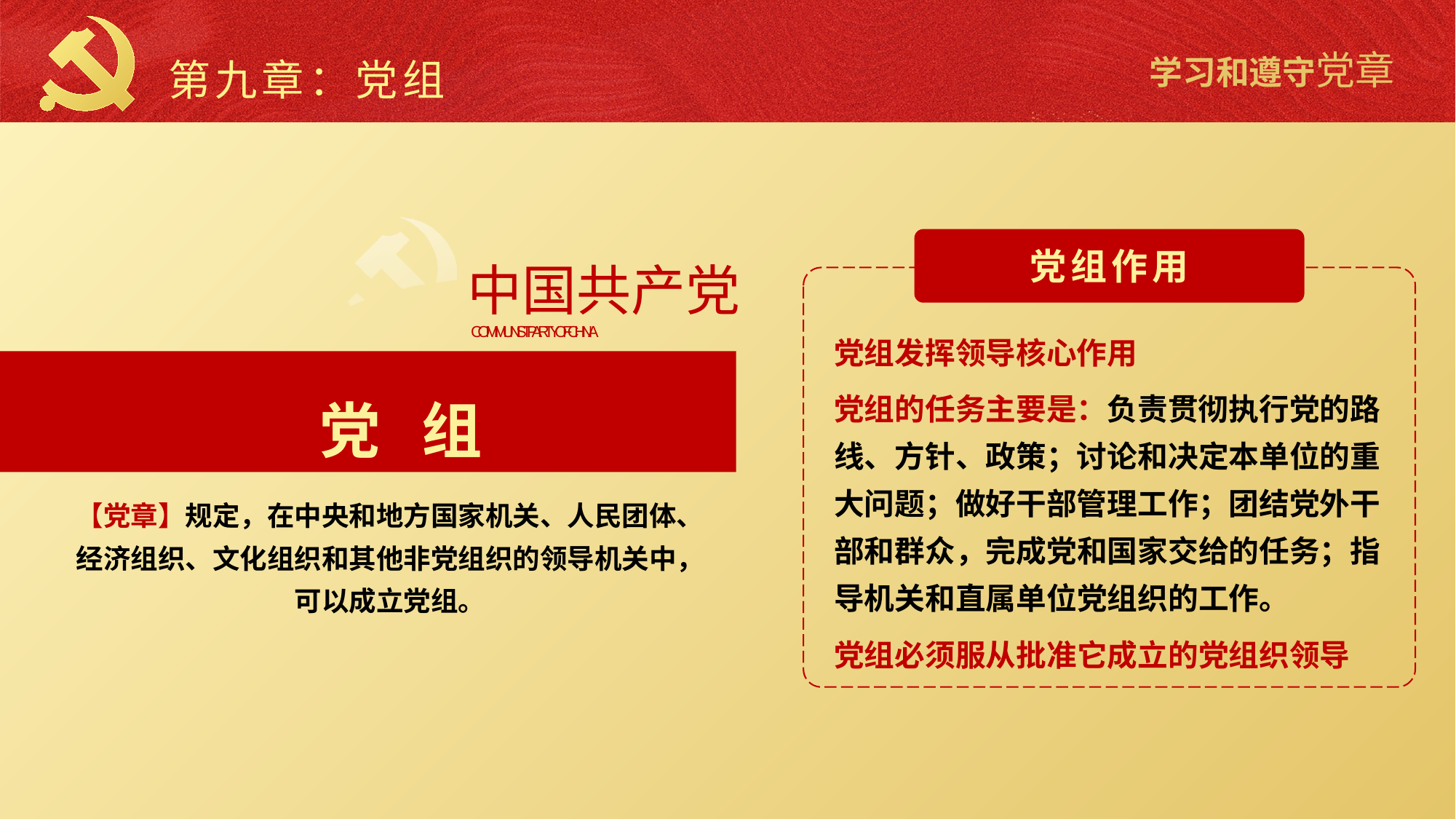

第九章：党组

中国共产党
COMMUNIST PARTY OF CHINA

党组作用

党组发挥领导核心作用
党组的任务主要是：负责贯彻执行党的路线、方针、政策；讨论和决定本单位的重大问题；做好干部管理工作；团结党外干部和群众，完成党和国家交给的任务；指导机关和直属单位党组织的工作。
党组必须服从批准它成立的党组织领导
党   组

【党章】规定，在中央和地方国家机关、人民团体、经济组织、文化组织和其他非党组织的领导机关中，可以成立党组。